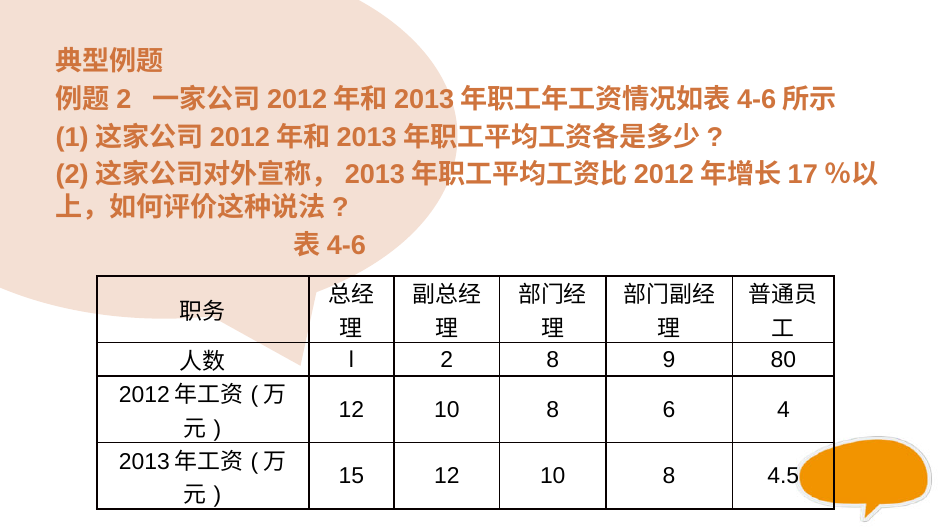

#
典型例题
例题2  一家公司2012年和2013年职工年工资情况如表4-6所示
(1)这家公司2012年和2013年职工平均工资各是多少?
(2)这家公司对外宣称，2013年职工平均工资比2012年增长17％以上，如何评价这种说法?
                                     表4-6
| 职务 | 总经理 | 副总经理 | 部门经理 | 部门副经理 | 普通员工 |
| --- | --- | --- | --- | --- | --- |
| 人数 | l | 2 | 8 | 9 | 80 |
| 2012年工资(万元) | 12 | 10 | 8 | 6 | 4 |
| 2013年工资(万元) | 15 | 12 | 10 | 8 | 4.5 |